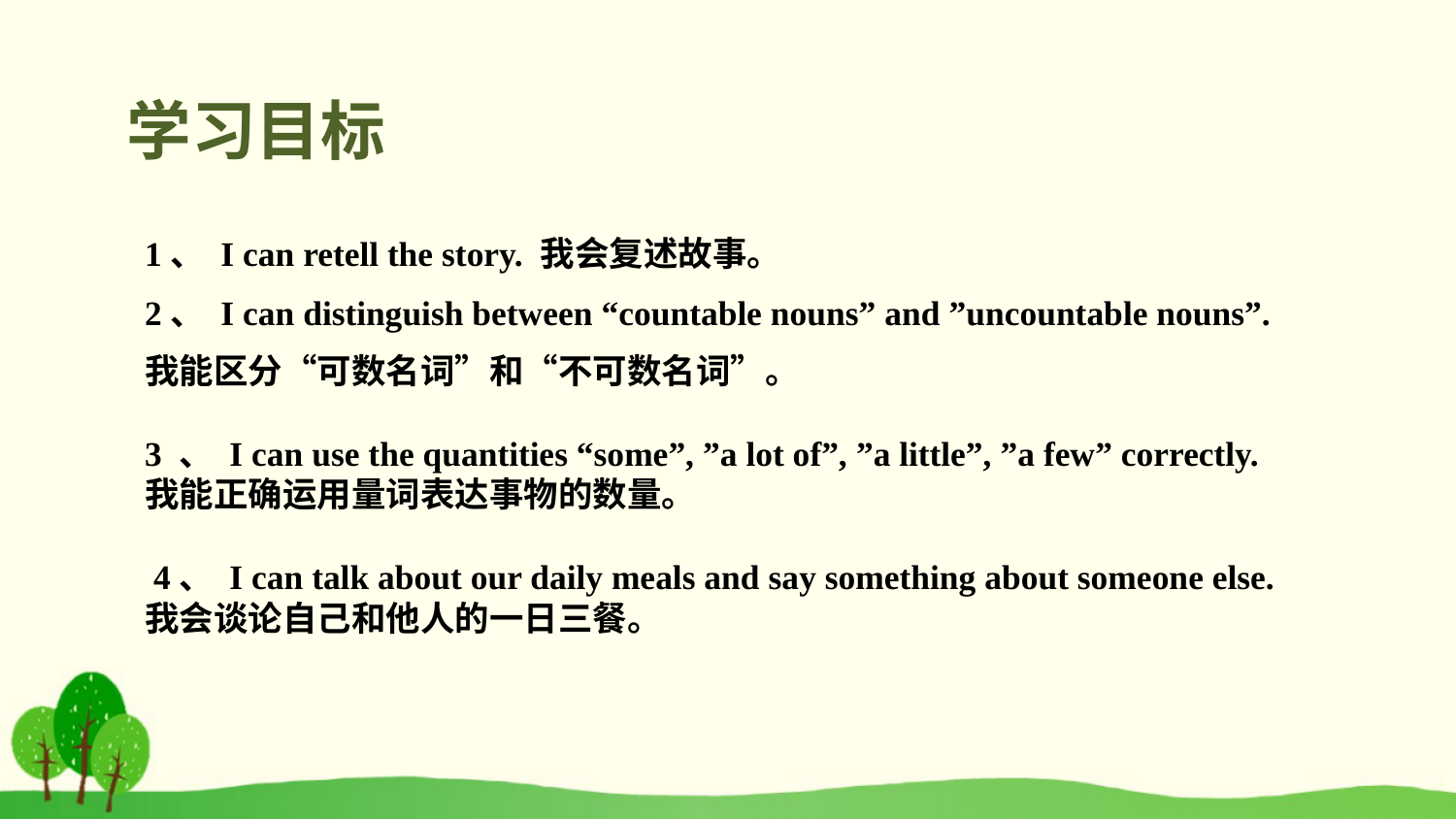

学习目标
1、 I can retell the story. 我会复述故事。
2、 I can distinguish between “countable nouns” and ”uncountable nouns”.
我能区分“可数名词”和“不可数名词”。

3 、 I can use the quantities “some”, ”a lot of”, ”a little”, ”a few” correctly.
我能正确运用量词表达事物的数量。

 4、 I can talk about our daily meals and say something about someone else.
我会谈论自己和他人的一日三餐。